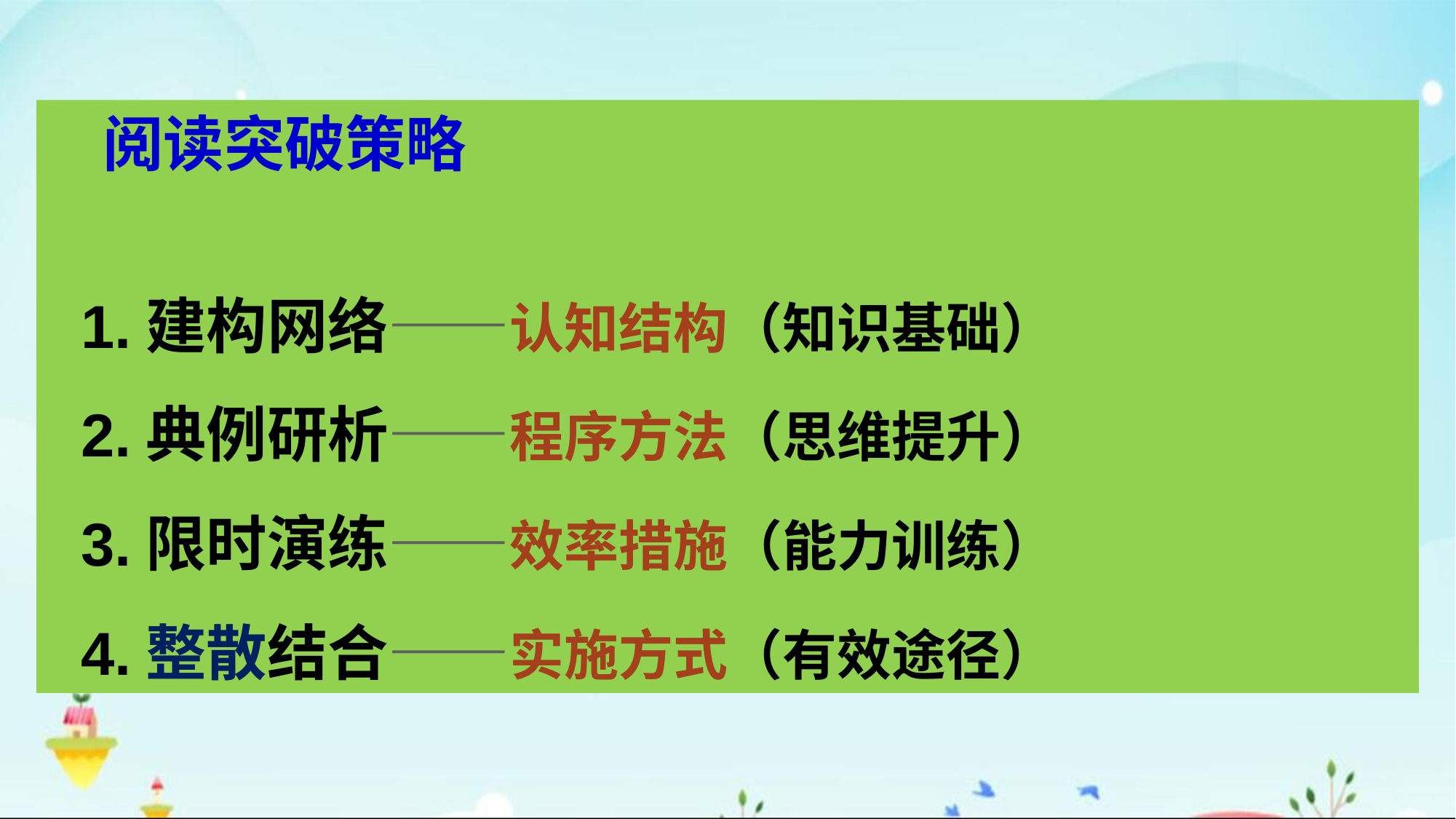

阅读突破策略

  1.建构网络——认知结构（知识基础）
  2.典例研析——程序方法（思维提升）
  3.限时演练——效率措施（能力训练）
  4.整散结合——实施方式（有效途径）